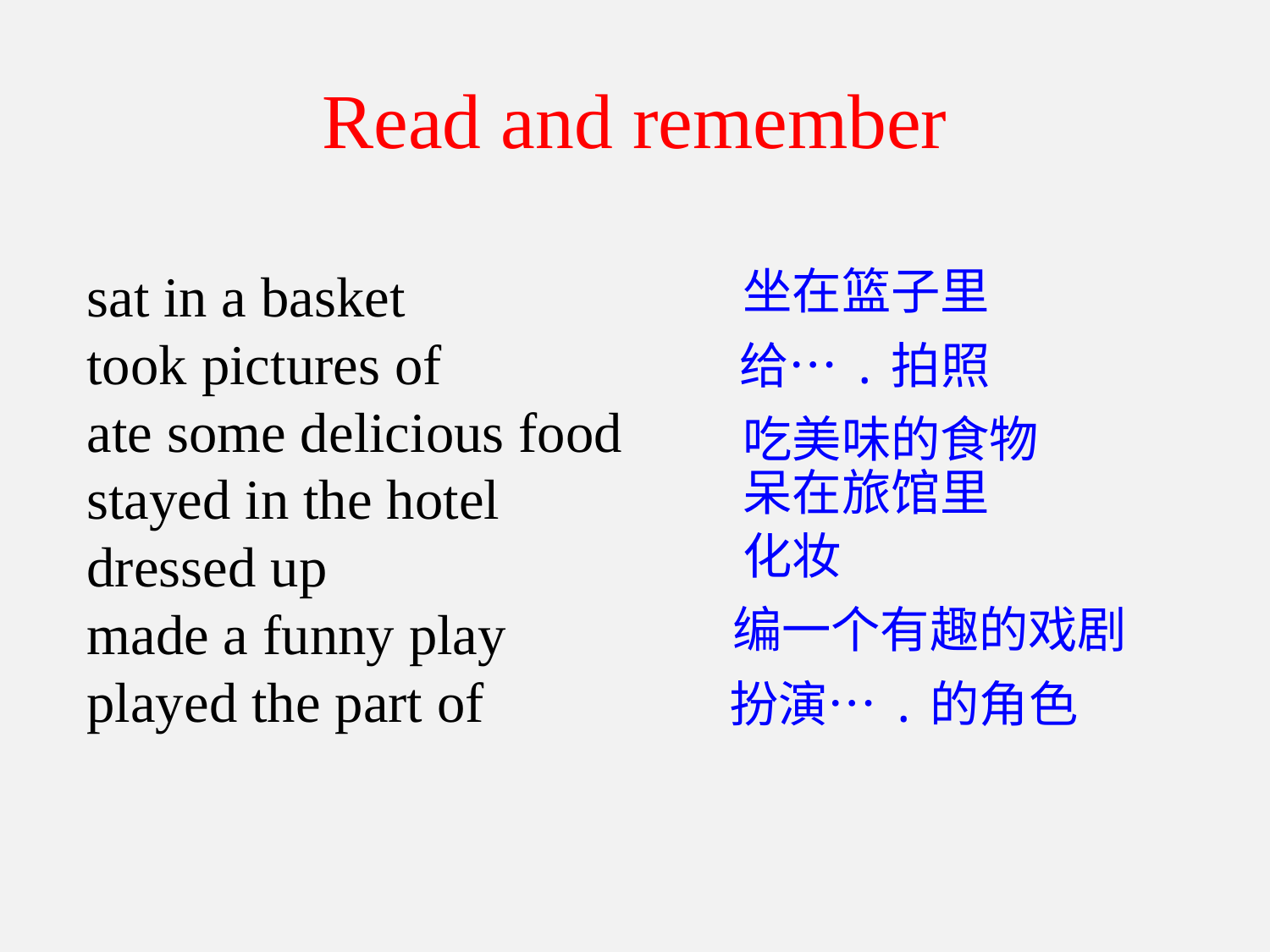

# Read and remember
sat in a basket
took pictures of
ate some delicious food
stayed in the hotel
dressed up
made a funny play
played the part of

坐在篮子里
给….拍照
吃美味的食物
呆在旅馆里
化妆
编一个有趣的戏剧

扮演….的角色